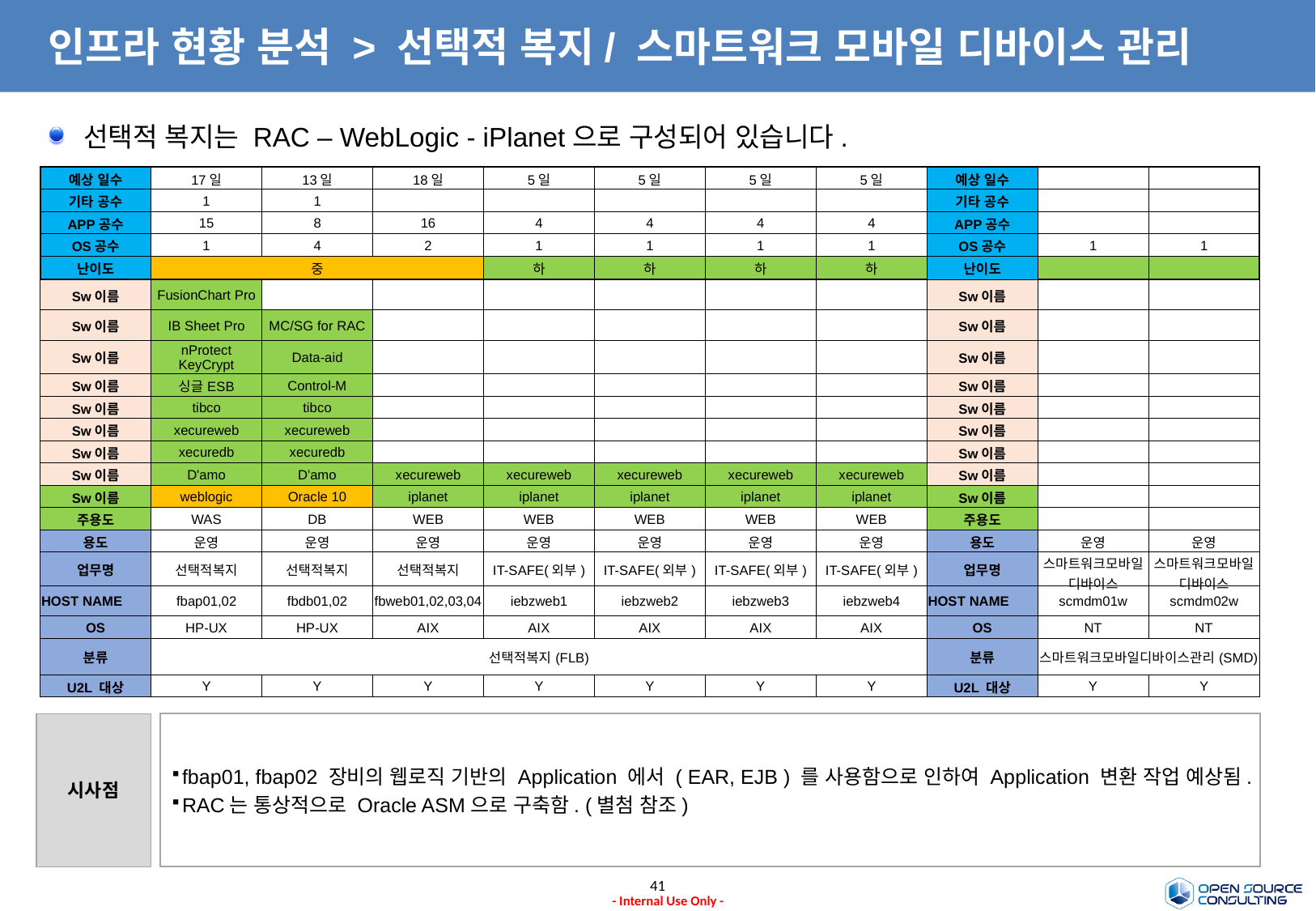

# 인프라 현황 분석 > 선택적 복지/ 스마트워크 모바일 디바이스 관리
선택적 복지는 RAC – WebLogic - iPlanet으로 구성되어 있습니다.
| 예상 일수 | 17일 | 13일 | 18일 | 5일 | 5일 | 5일 | 5일 | 예상 일수 |  |  |
| --- | --- | --- | --- | --- | --- | --- | --- | --- | --- | --- |
| 기타 공수 | 1 | 1 |  |  |  |  |  | 기타 공수 |  |  |
| APP공수 | 15 | 8 | 16 | 4 | 4 | 4 | 4 | APP공수 |  |  |
| OS공수 | 1 | 4 | 2 | 1 | 1 | 1 | 1 | OS공수 | 1 | 1 |
| 난이도 | 중 |  |  | 하 | 하 | 하 | 하 | 난이도 |  |  |
| Sw이름 | FusionChart Pro |  |  |  |  |  |  | Sw이름 |  |  |
| Sw이름 | IB Sheet Pro | MC/SG for RAC |  |  |  |  |  | Sw이름 |  |  |
| Sw이름 | nProtect KeyCrypt | Data-aid |  |  |  |  |  | Sw이름 |  |  |
| Sw이름 | 싱글ESB | Control-M |  |  |  |  |  | Sw이름 |  |  |
| Sw이름 | tibco | tibco |  |  |  |  |  | Sw이름 |  |  |
| Sw이름 | xecureweb | xecureweb |  |  |  |  |  | Sw이름 |  |  |
| Sw이름 | xecuredb | xecuredb |  |  |  |  |  | Sw이름 |  |  |
| Sw이름 | D'amo | D'amo | xecureweb | xecureweb | xecureweb | xecureweb | xecureweb | Sw이름 |  |  |
| Sw이름 | weblogic | Oracle 10 | iplanet | iplanet | iplanet | iplanet | iplanet | Sw이름 |  |  |
| 주용도 | WAS | DB | WEB | WEB | WEB | WEB | WEB | 주용도 |  |  |
| 용도 | 운영 | 운영 | 운영 | 운영 | 운영 | 운영 | 운영 | 용도 | 운영 | 운영 |
| 업무명 | 선택적복지 | 선택적복지 | 선택적복지 | IT-SAFE(외부) | IT-SAFE(외부) | IT-SAFE(외부) | IT-SAFE(외부) | 업무명 | 스마트워크모바일디바이스 | 스마트워크모바일디바이스 |
| HOST NAME | fbap01,02 | fbdb01,02 | fbweb01,02,03,04 | iebzweb1 | iebzweb2 | iebzweb3 | iebzweb4 | HOST NAME | scmdm01w | scmdm02w |
| OS | HP-UX | HP-UX | AIX | AIX | AIX | AIX | AIX | OS | NT | NT |
| 분류 | 선택적복지(FLB) |  |  |  |  |  |  | 분류 | 스마트워크모바일디바이스관리(SMD) |  |
| U2L 대상 | Y | Y | Y | Y | Y | Y | Y | U2L 대상 | Y | Y |
시사점
fbap01, fbap02 장비의 웹로직 기반의 Application 에서 ( EAR, EJB ) 를 사용함으로 인하여 Application 변환 작업 예상됨.
RAC는 통상적으로 Oracle ASM으로 구축함. (별첨 참조)